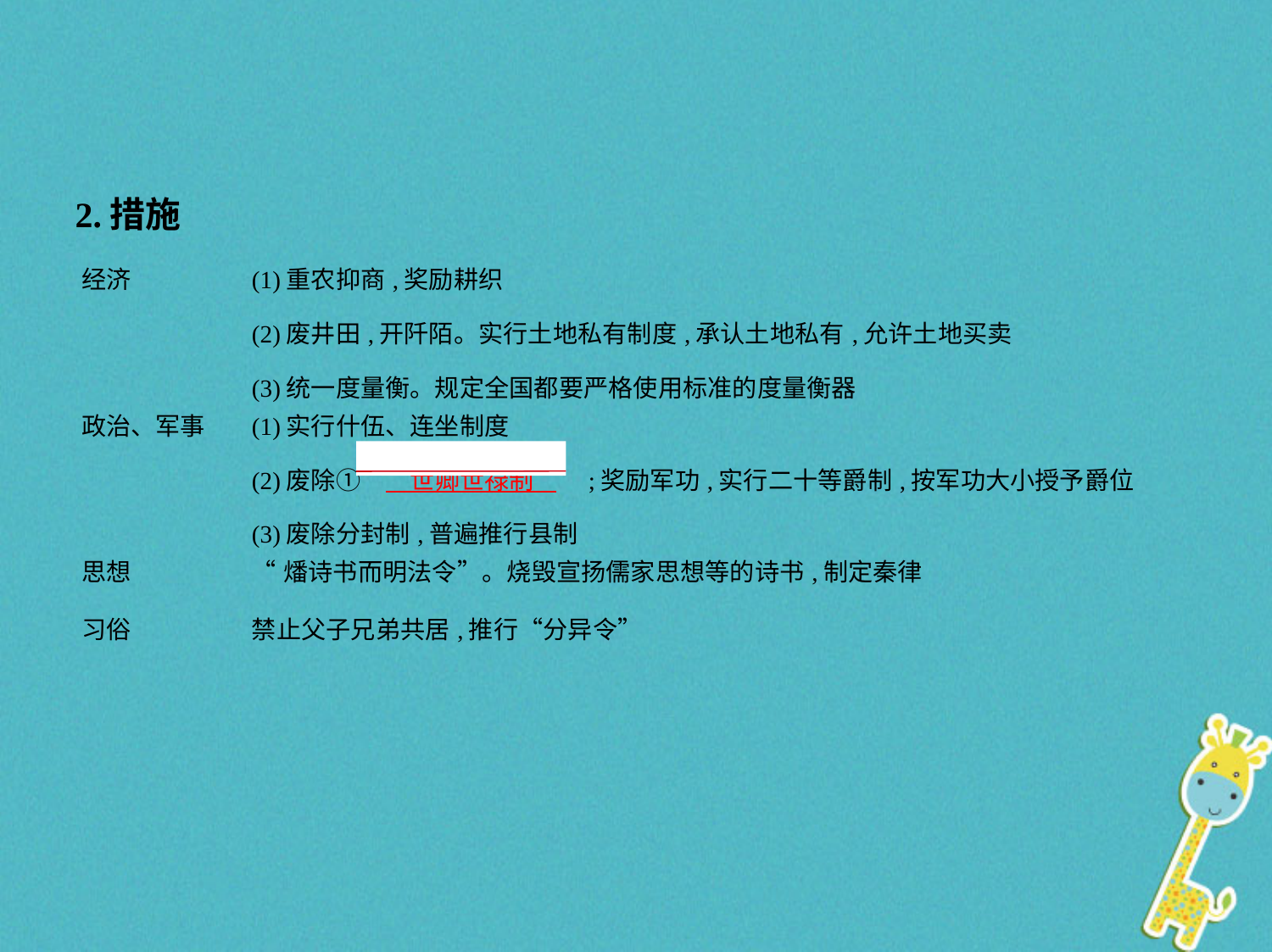

2.措施
| 经济 | (1)重农抑商,奖励耕织 (2)废井田,开阡陌。实行土地私有制度,承认土地私有,允许土地买卖 (3)统一度量衡。规定全国都要严格使用标准的度量衡器 |
| --- | --- |
| 政治、军事 | (1)实行什伍、连坐制度 (2)废除①“　世卿世禄制    ”;奖励军功,实行二十等爵制,按军功大小授予爵位 (3)废除分封制,普遍推行县制 |
| 思想 | “燔诗书而明法令”。烧毁宣扬儒家思想等的诗书,制定秦律 |
| 习俗 | 禁止父子兄弟共居,推行“分异令” |